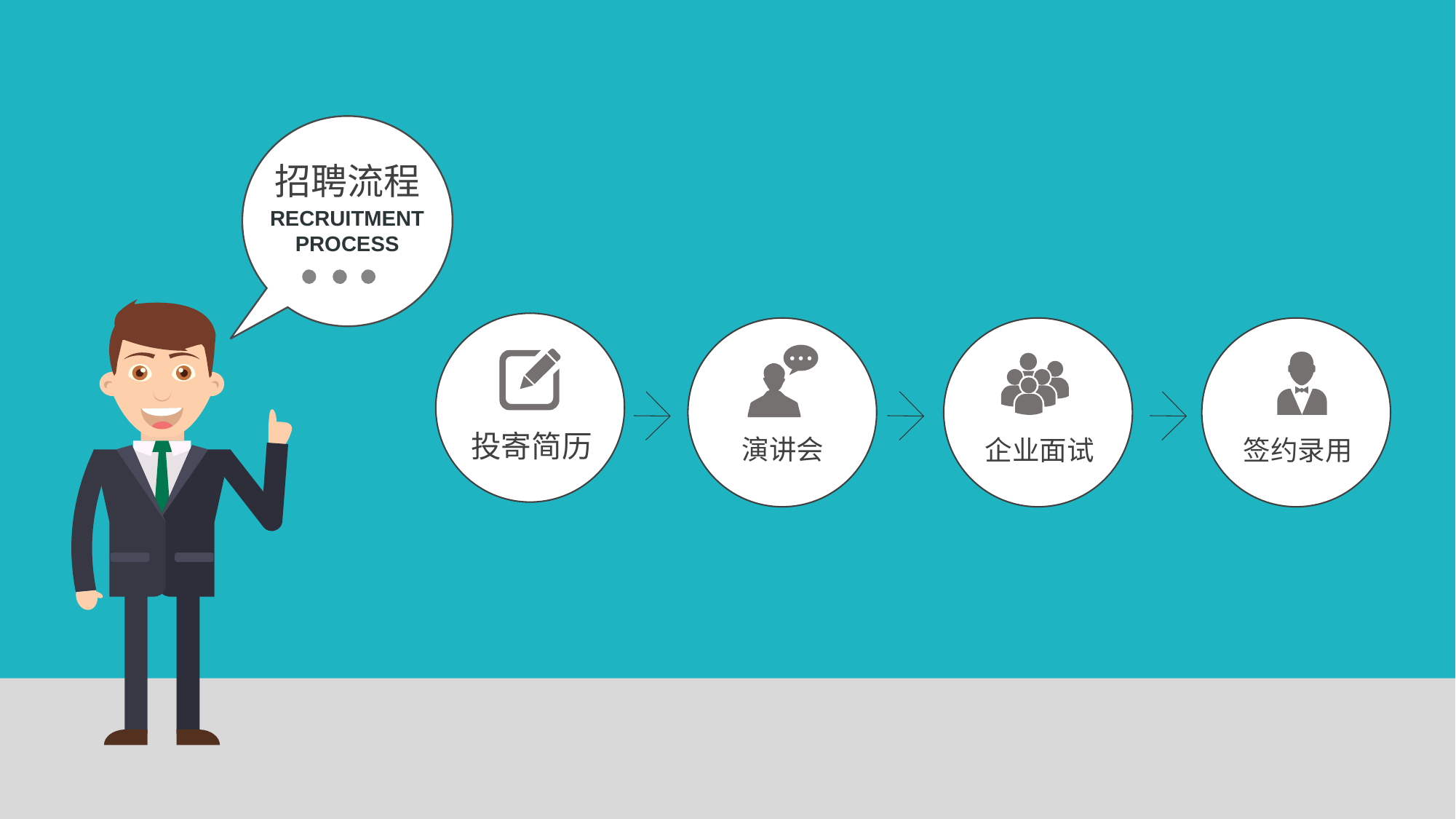

招聘流程
RECRUITMENT PROCESS

投寄简历

演讲会

企业面试

签约录用